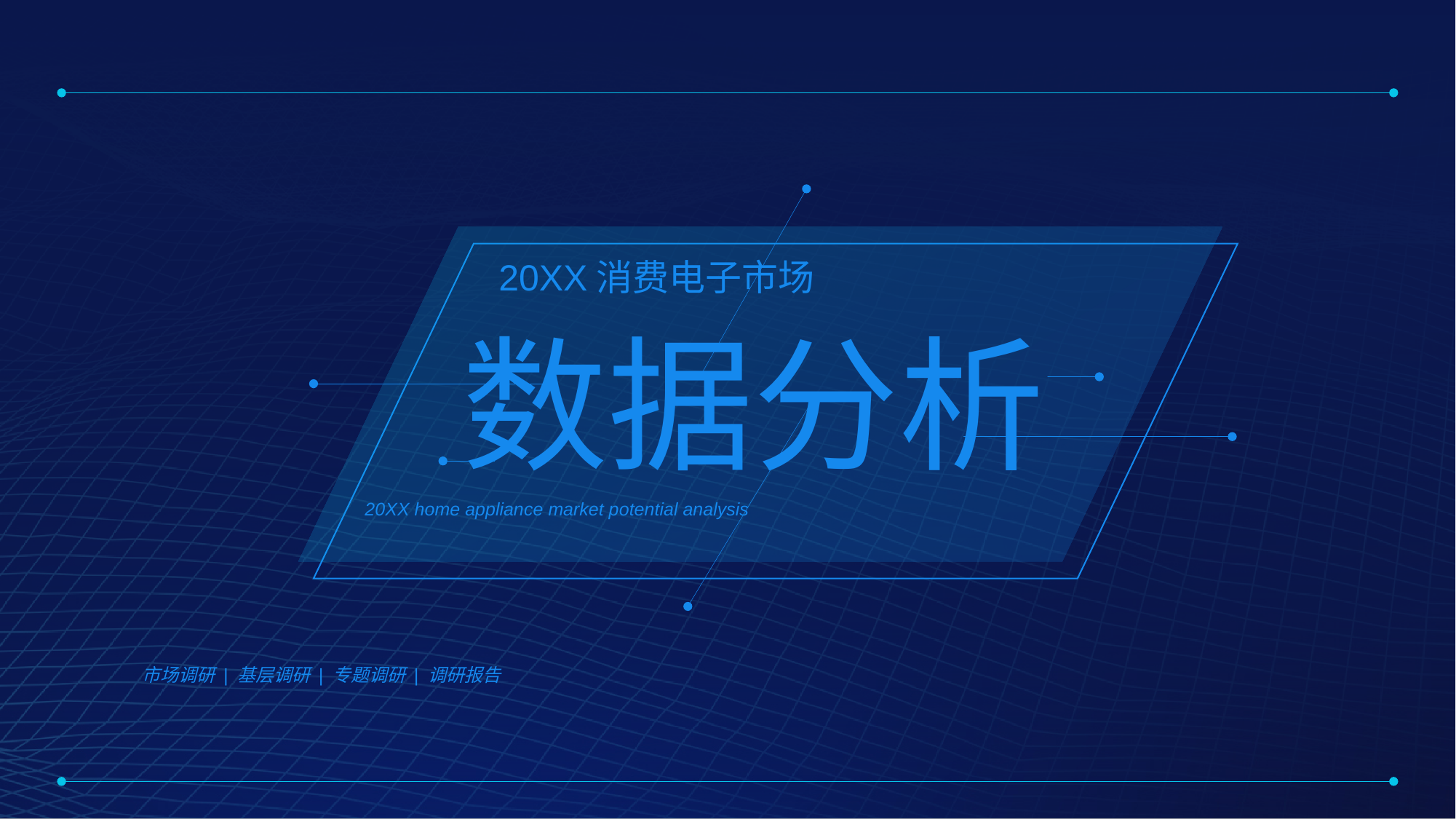

20XX消费电子市场
数据分析
20XX home appliance market potential analysis
市场调研 | 基层调研 | 专题调研 | 调研报告